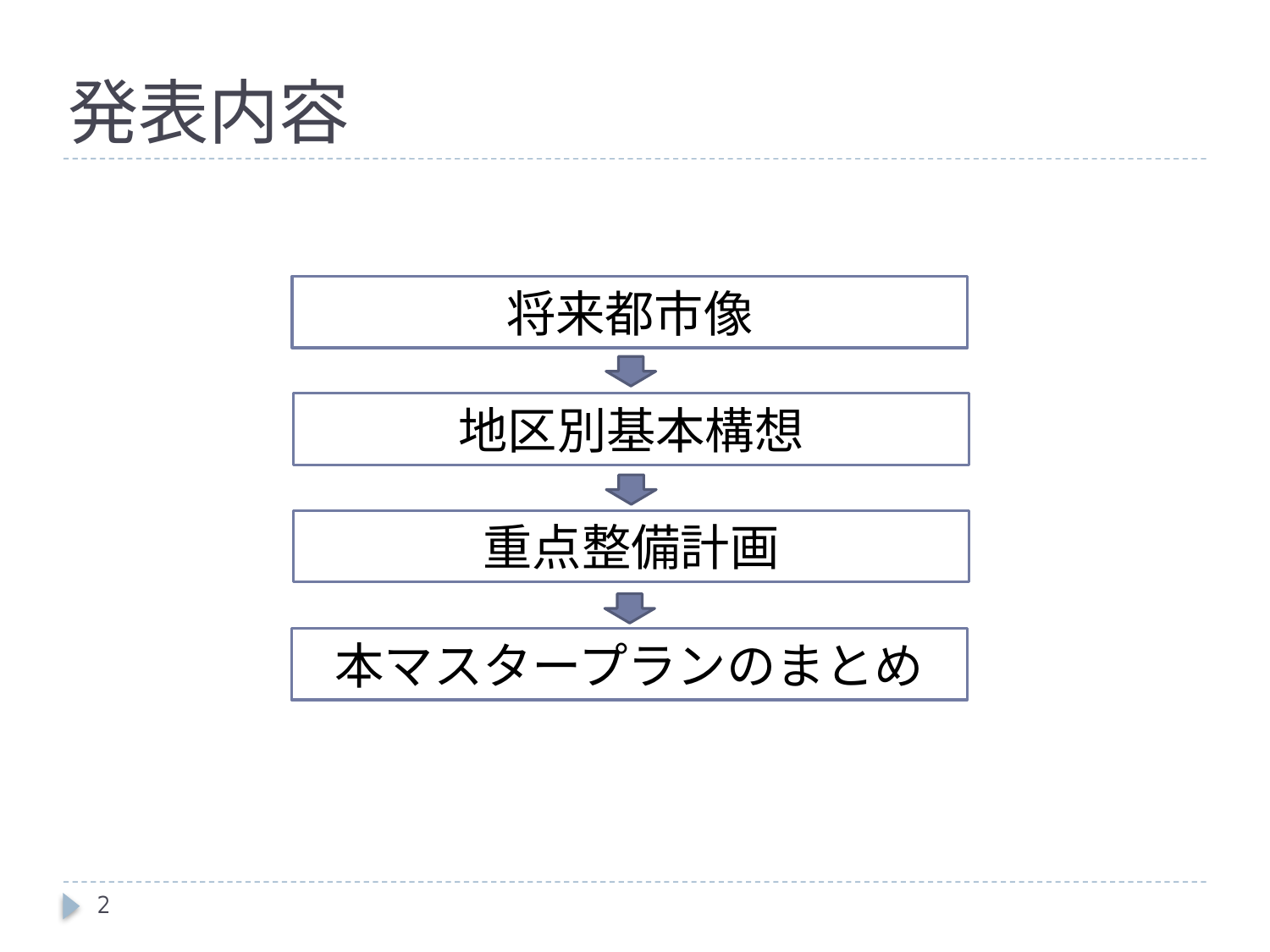

# 発表内容
将来都市像

地区別基本構想

重点整備計画

本マスタープランのまとめ
2